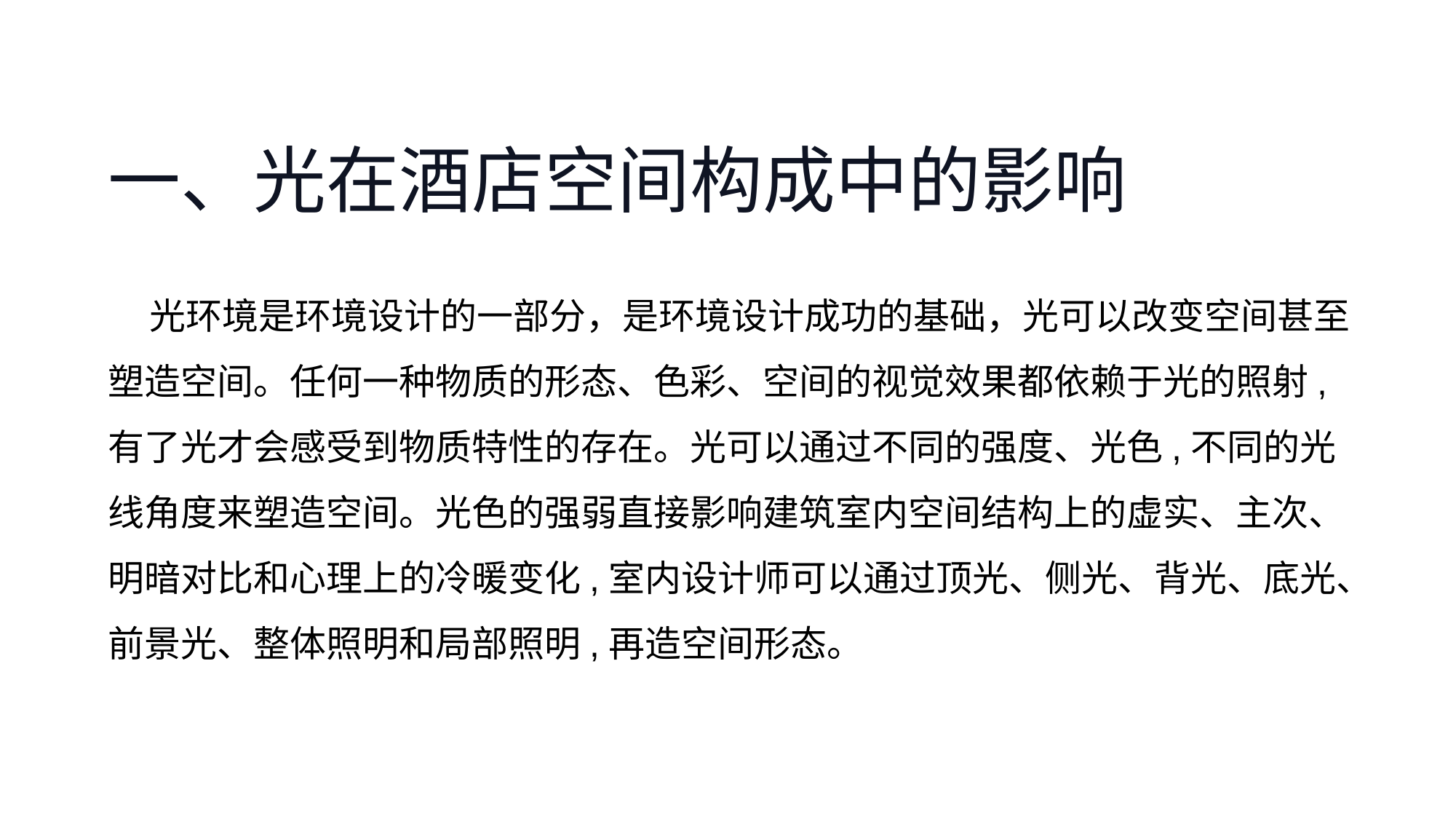

一、光在酒店空间构成中的影响

    光环境是环境设计的一部分，是环境设计成功的基础，光可以改变空间甚至塑造空间。任何一种物质的形态、色彩、空间的视觉效果都依赖于光的照射,有了光才会感受到物质特性的存在。光可以通过不同的强度、光色,不同的光线角度来塑造空间。光色的强弱直接影响建筑室内空间结构上的虚实、主次、明暗对比和心理上的冷暖变化,室内设计师可以通过顶光、侧光、背光、底光、前景光、整体照明和局部照明,再造空间形态。